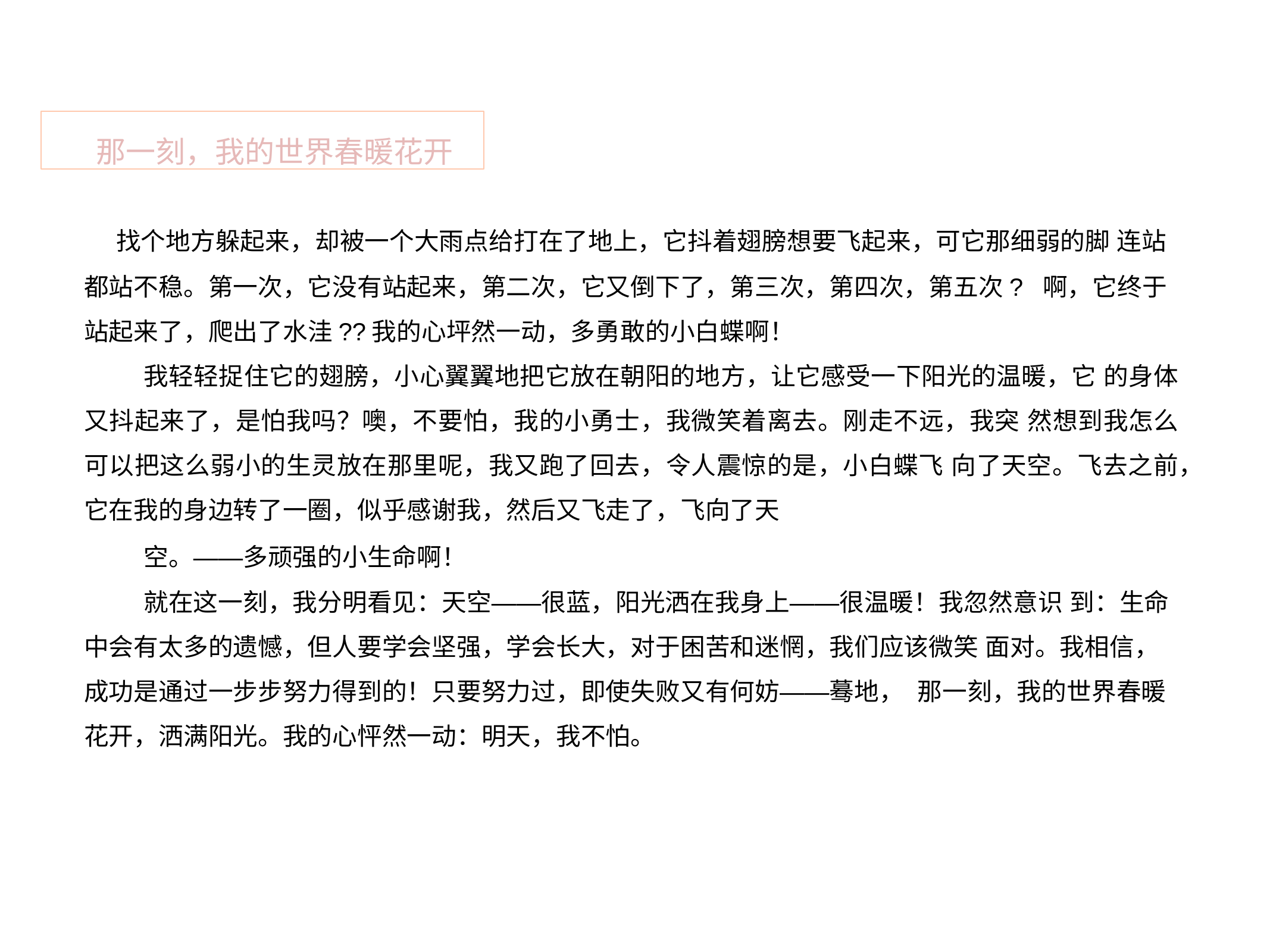

那一刻，我的世界春暖花开
   找个地方躲起来，却被一个大雨点给打在了地上，它抖着翅膀想要飞起来，可它那细弱的脚 连站都站不稳。第一次，它没有站起来，第二次，它又倒下了，第三次，第四次，第五次?  啊，它终于站起来了，爬出了水洼??我的心坪然一动，多勇敢的小白蝶啊！
我轻轻捉住它的翅膀，小心翼翼地把它放在朝阳的地方，让它感受一下阳光的温暖，它 的身体又抖起来了，是怕我吗？噢，不要怕，我的小勇士，我微笑着离去。刚走不远，我突 然想到我怎么可以把这么弱小的生灵放在那里呢，我又跑了回去，令人震惊的是，小白蝶飞 向了天空。飞去之前，它在我的身边转了一圈，似乎感谢我，然后又飞走了，飞向了天
空。——多顽强的小生命啊！
就在这一刻，我分明看见：天空——很蓝，阳光洒在我身上——很温暖！我忽然意识 到：生命中会有太多的遗憾，但人要学会坚强，学会长大，对于困苦和迷惘，我们应该微笑 面对。我相信，成功是通过一步步努力得到的！只要努力过，即使失败又有何妨——蓦地，  那一刻，我的世界春暖花开，洒满阳光。我的心怦然一动：明天，我不怕。
#